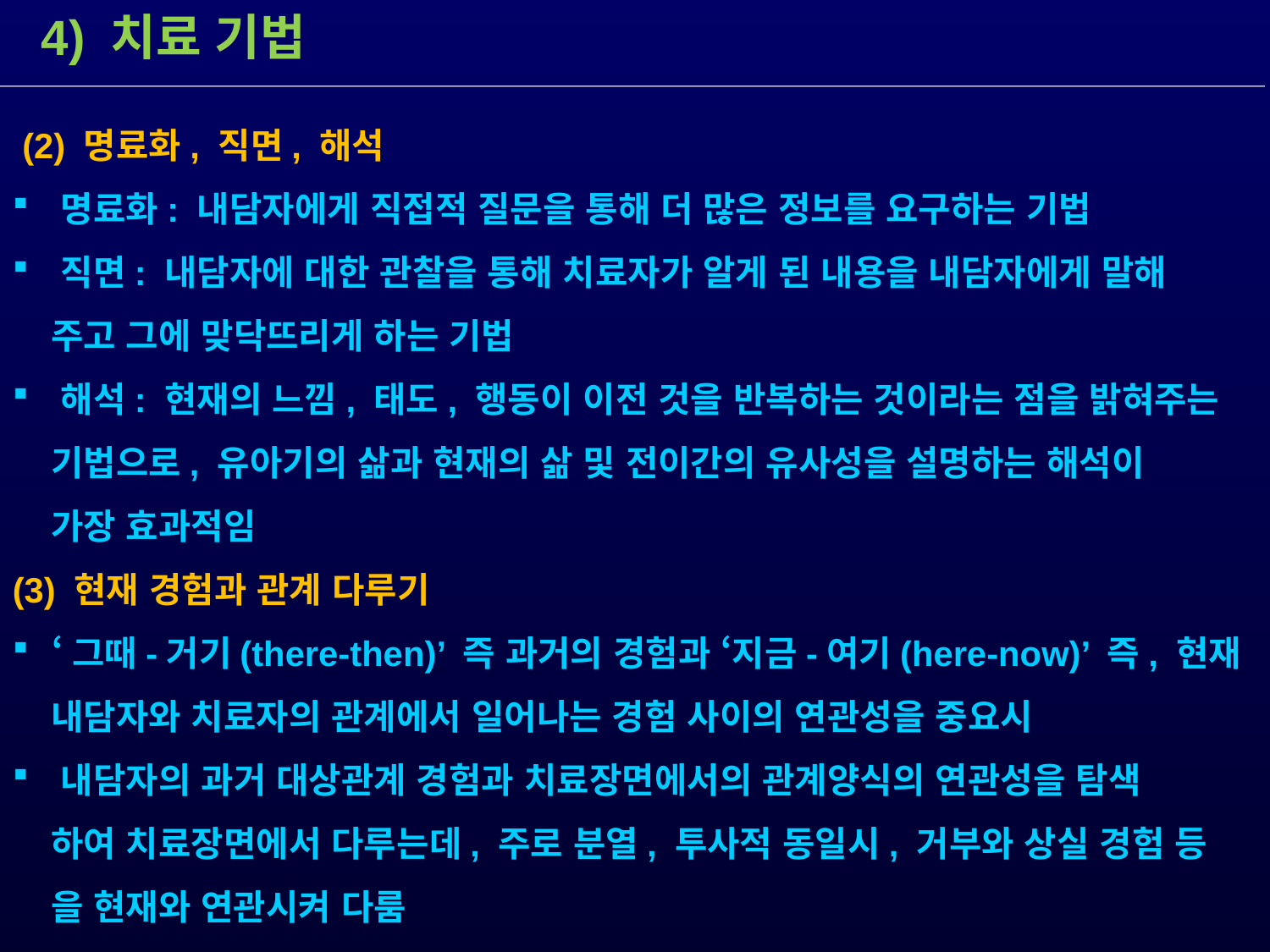

4) 치료 기법

 (2) 명료화, 직면, 해석
 명료화: 내담자에게 직접적 질문을 통해 더 많은 정보를 요구하는 기법
 직면: 내담자에 대한 관찰을 통해 치료자가 알게 된 내용을 내담자에게 말해
   주고 그에 맞닥뜨리게 하는 기법
 해석: 현재의 느낌, 태도, 행동이 이전 것을 반복하는 것이라는 점을 밝혀주는
   기법으로, 유아기의 삶과 현재의 삶 및 전이간의 유사성을 설명하는 해석이
   가장 효과적임
(3) 현재 경험과 관계 다루기
 ‘그때-거기(there-then)’ 즉 과거의 경험과 ‘지금-여기(here-now)’ 즉, 현재
   내담자와 치료자의 관계에서 일어나는 경험 사이의 연관성을 중요시
 내담자의 과거 대상관계 경험과 치료장면에서의 관계양식의 연관성을 탐색
   하여 치료장면에서 다루는데, 주로 분열, 투사적 동일시, 거부와 상실 경험 등
   을 현재와 연관시켜 다룸